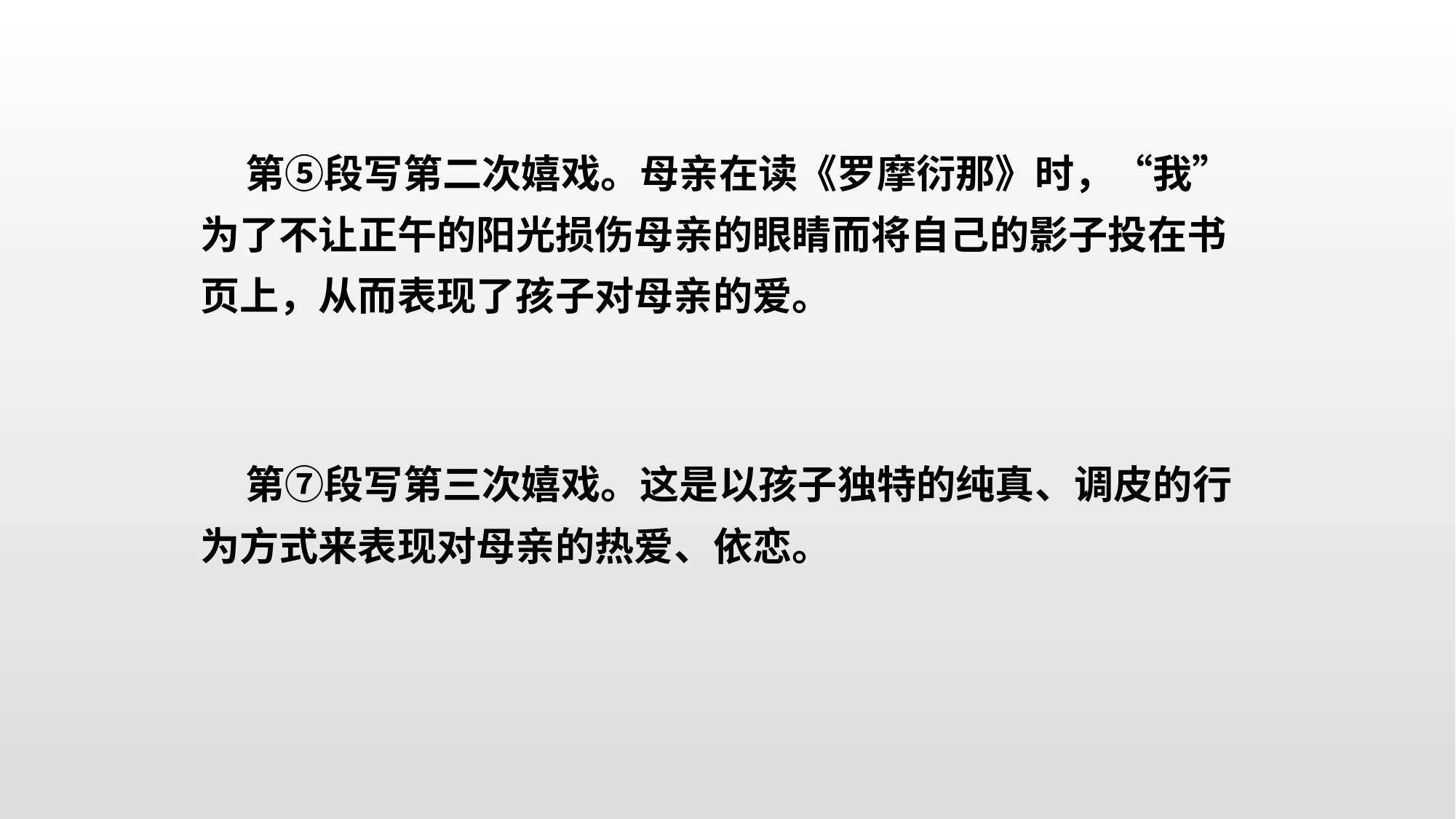

第⑤段写第二次嬉戏。母亲在读《罗摩衍那》时，“我”为了不让正午的阳光损伤母亲的眼睛而将自己的影子投在书页上，从而表现了孩子对母亲的爱。
    第⑦段写第三次嬉戏。这是以孩子独特的纯真、调皮的行为方式来表现对母亲的热爱、依恋。